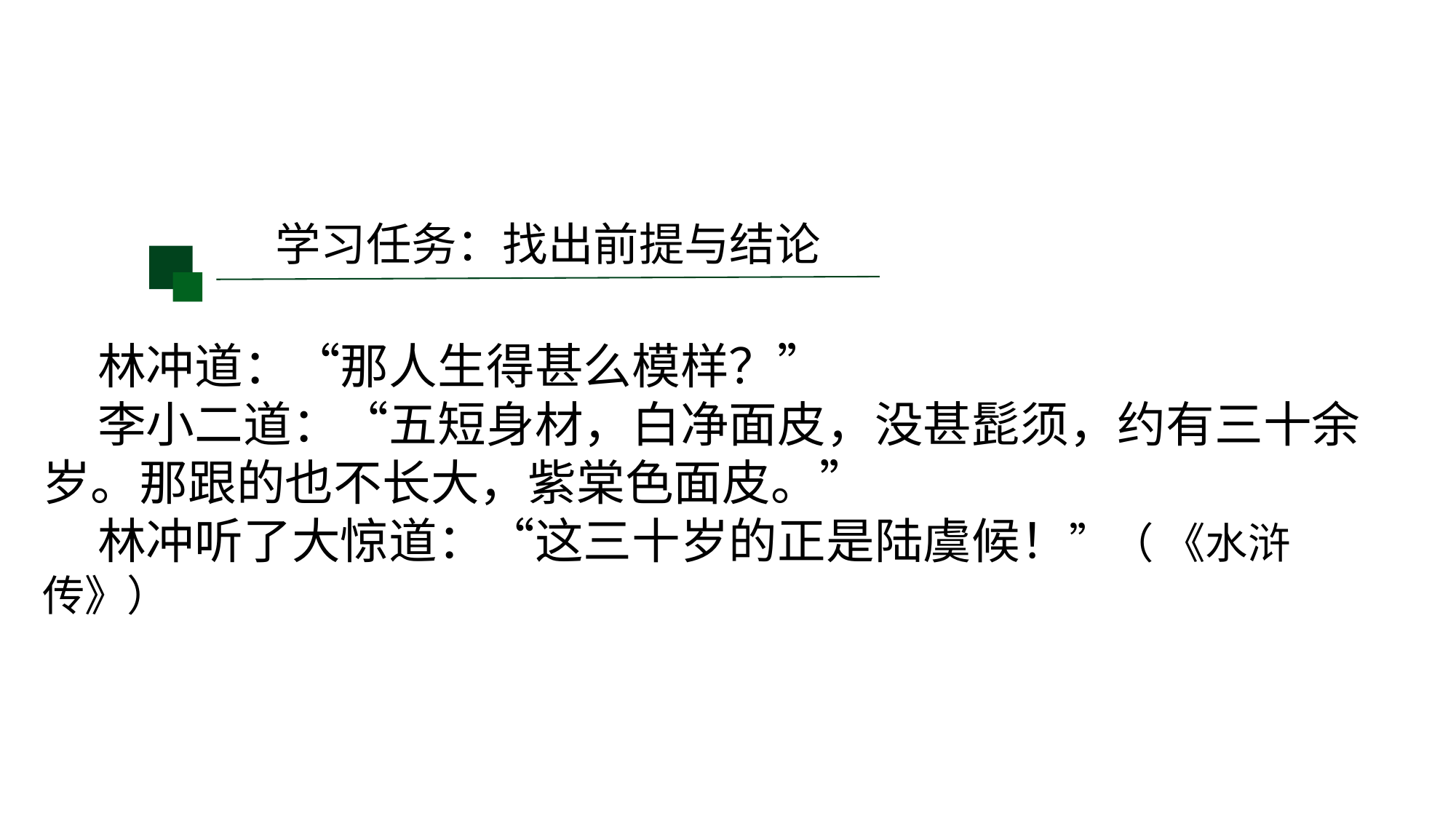

学习任务：找出前提与结论

    林冲道：“那人生得甚么模样？”
    李小二道：“五短身材，白净面皮，没甚髭须，约有三十余岁。那跟的也不长大，紫棠色面皮。”
    林冲听了大惊道：“这三十岁的正是陆虞候！”（ 《水浒传》）